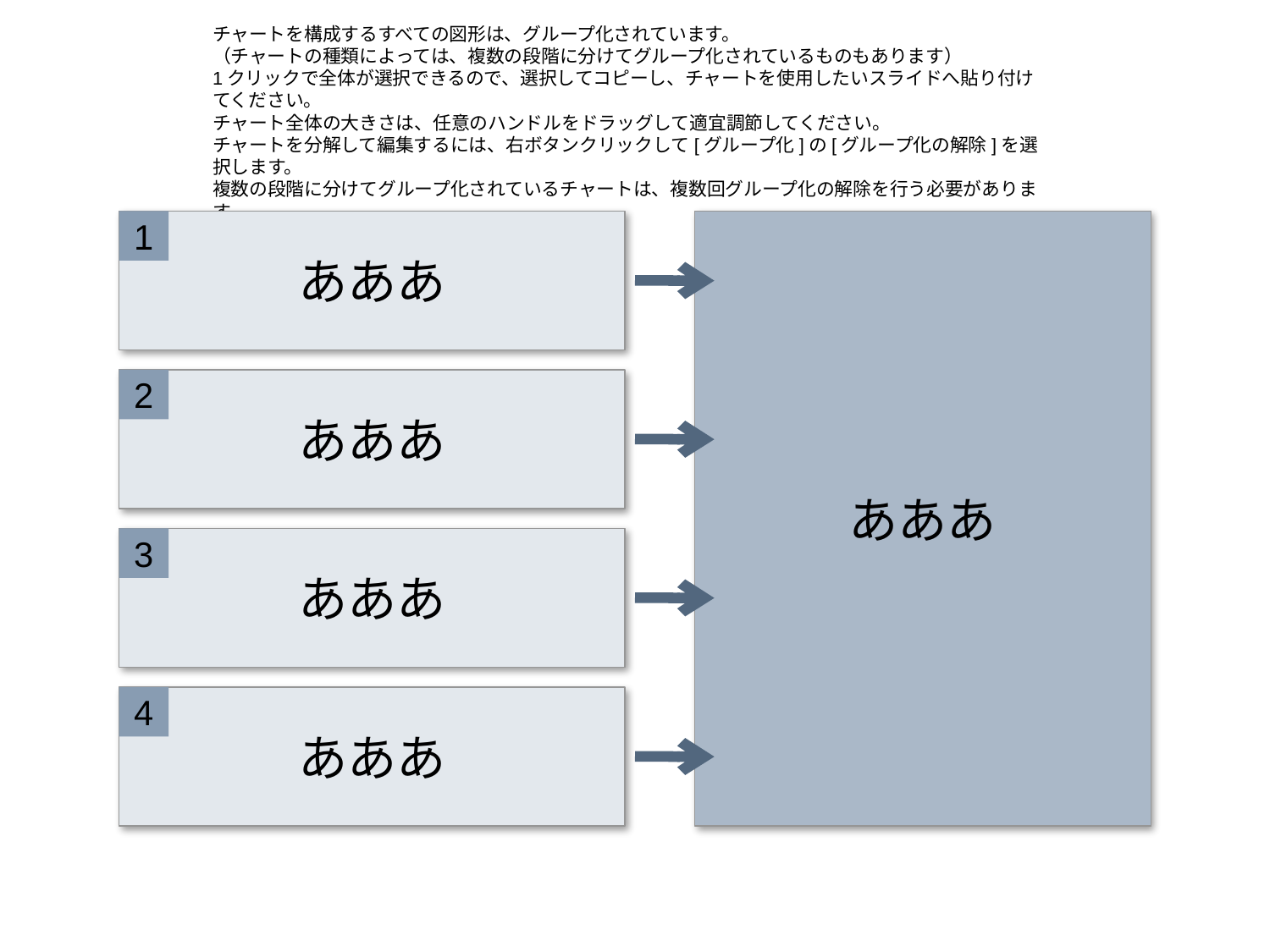

あああ
1
あああ
あああ
2
あああ
3
あああ
4